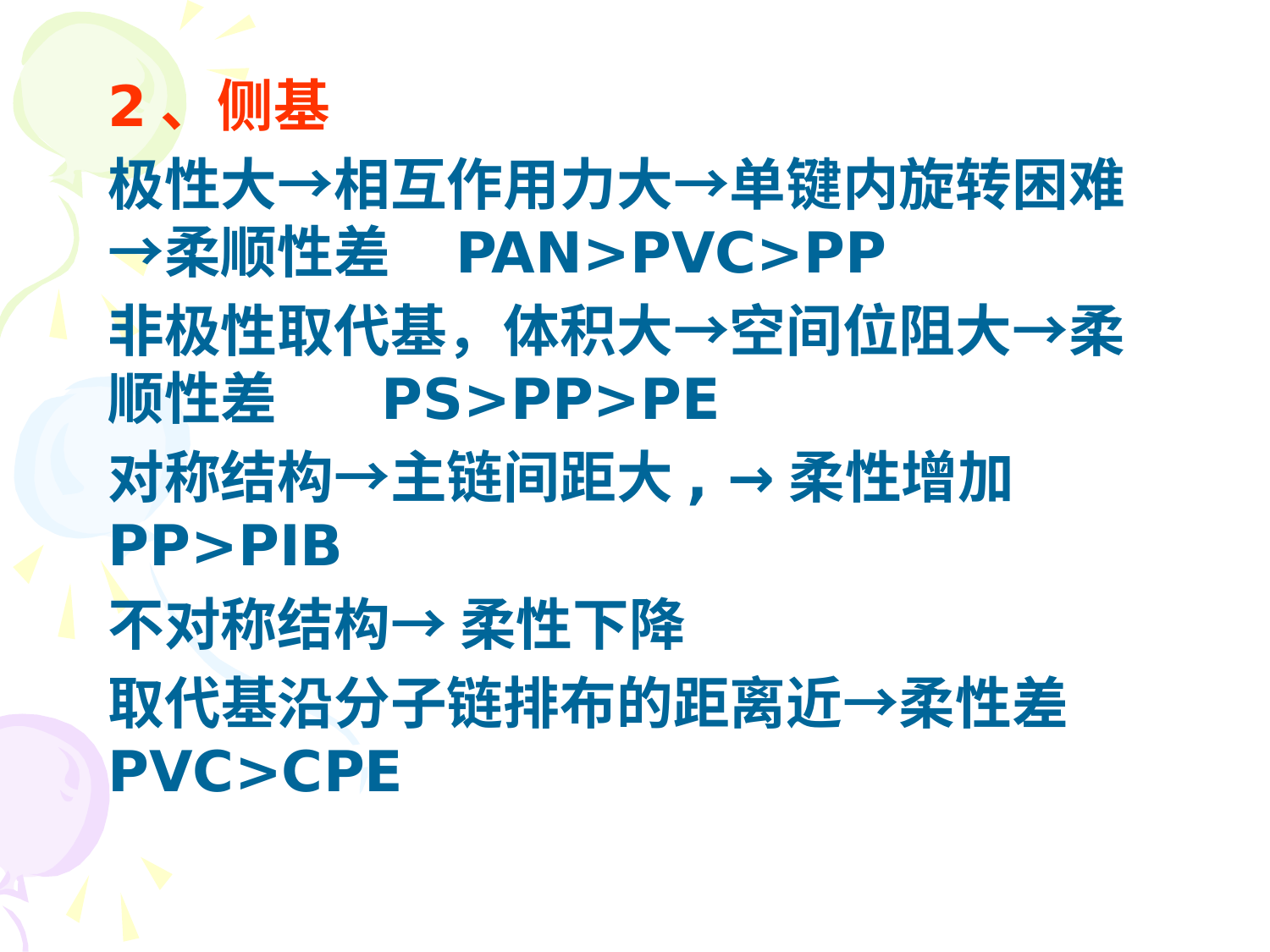

2、侧基
极性大→相互作用力大→单键内旋转困难→柔顺性差    PAN>PVC>PP
非极性取代基，体积大→空间位阻大→柔顺性差       PS>PP>PE
对称结构→主链间距大, →柔性增加   PP>PIB
不对称结构→ 柔性下降
取代基沿分子链排布的距离近→柔性差
PVC>CPE